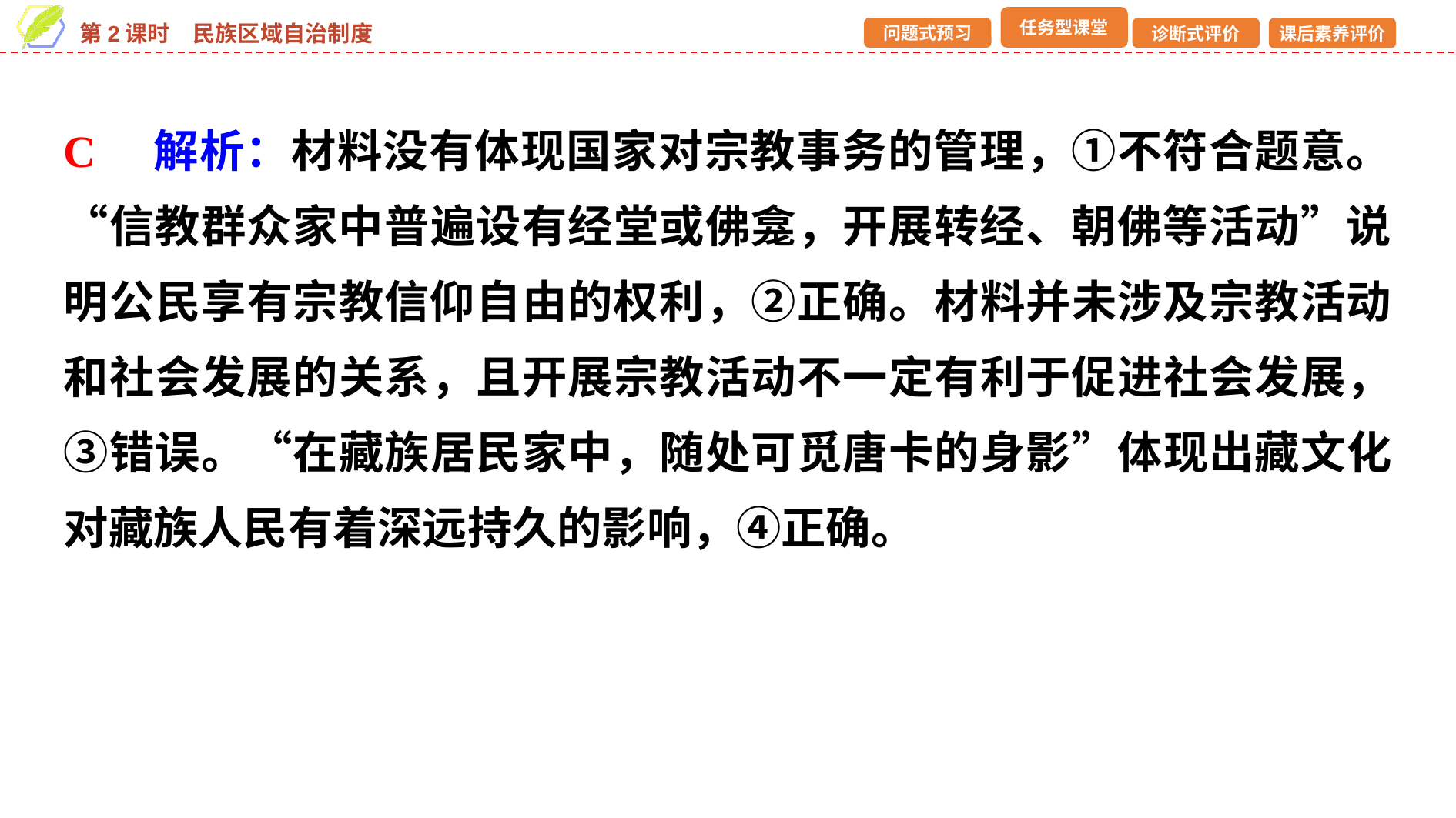

C　解析：材料没有体现国家对宗教事务的管理，①不符合题意。“信教群众家中普遍设有经堂或佛龛，开展转经、朝佛等活动”说明公民享有宗教信仰自由的权利，②正确。材料并未涉及宗教活动和社会发展的关系，且开展宗教活动不一定有利于促进社会发展，③错误。“在藏族居民家中，随处可觅唐卡的身影”体现出藏文化对藏族人民有着深远持久的影响，④正确。